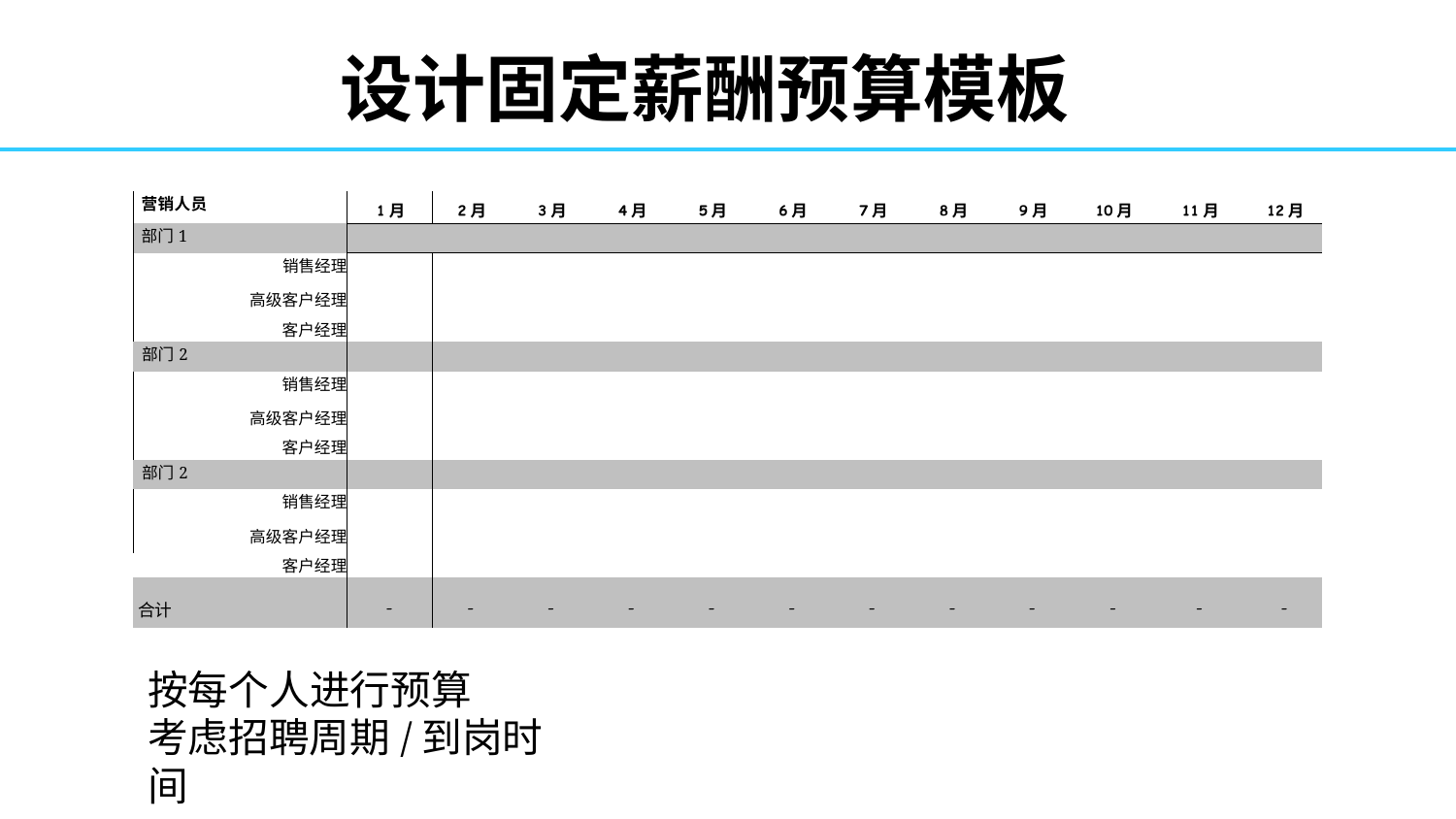

# 设计固定薪酬预算模板
| 营销人员 | 1月 | 2月 | 3月 | 4月 | 5月 | 6月 | 7月 | 8月 | 9月 | 10月 | 11月 | 12月 |
| --- | --- | --- | --- | --- | --- | --- | --- | --- | --- | --- | --- | --- |
| 部门1 |  |  |  |  |  |  |  |  |  |  |  |  |
| 销售经理 |  |  |  |  |  |  |  |  |  |  |  |  |
| 高级客户经理 |  |  |  |  |  |  |  |  |  |  |  |  |
| 客户经理 |  |  |  |  |  |  |  |  |  |  |  |  |
| 部门2 |  |  |  |  |  |  |  |  |  |  |  |  |
| 销售经理 |  |  |  |  |  |  |  |  |  |  |  |  |
| 高级客户经理 |  |  |  |  |  |  |  |  |  |  |  |  |
| 客户经理 |  |  |  |  |  |  |  |  |  |  |  |  |
| 部门2 |  |  |  |  |  |  |  |  |  |  |  |  |
| 销售经理 |  |  |  |  |  |  |  |  |  |  |  |  |
| 高级客户经理 |  |  |  |  |  |  |  |  |  |  |  |  |
| 客户经理 |  |  |  |  |  |  |  |  |  |  |  |  |
| 合计 | - | - | - | - | - | - | - | - | - | - | - | - |
按每个人进行预算
考虑招聘周期/到岗时间